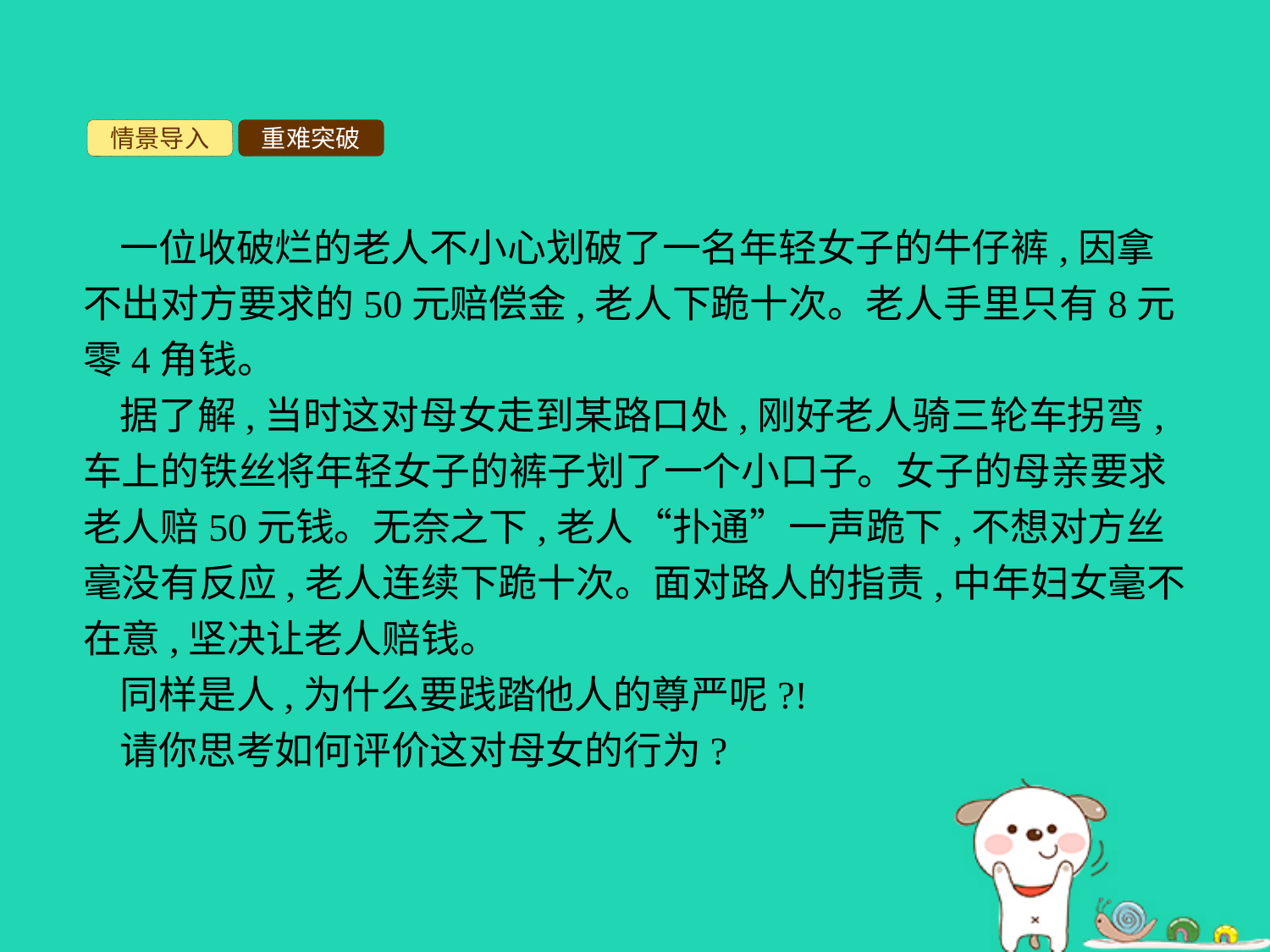

情景导入
重难突破
一位收破烂的老人不小心划破了一名年轻女子的牛仔裤,因拿不出对方要求的50元赔偿金,老人下跪十次。老人手里只有8元零4角钱。
据了解,当时这对母女走到某路口处,刚好老人骑三轮车拐弯,车上的铁丝将年轻女子的裤子划了一个小口子。女子的母亲要求老人赔50元钱。无奈之下,老人“扑通”一声跪下,不想对方丝毫没有反应,老人连续下跪十次。面对路人的指责,中年妇女毫不在意,坚决让老人赔钱。
同样是人,为什么要践踏他人的尊严呢?!
请你思考如何评价这对母女的行为?